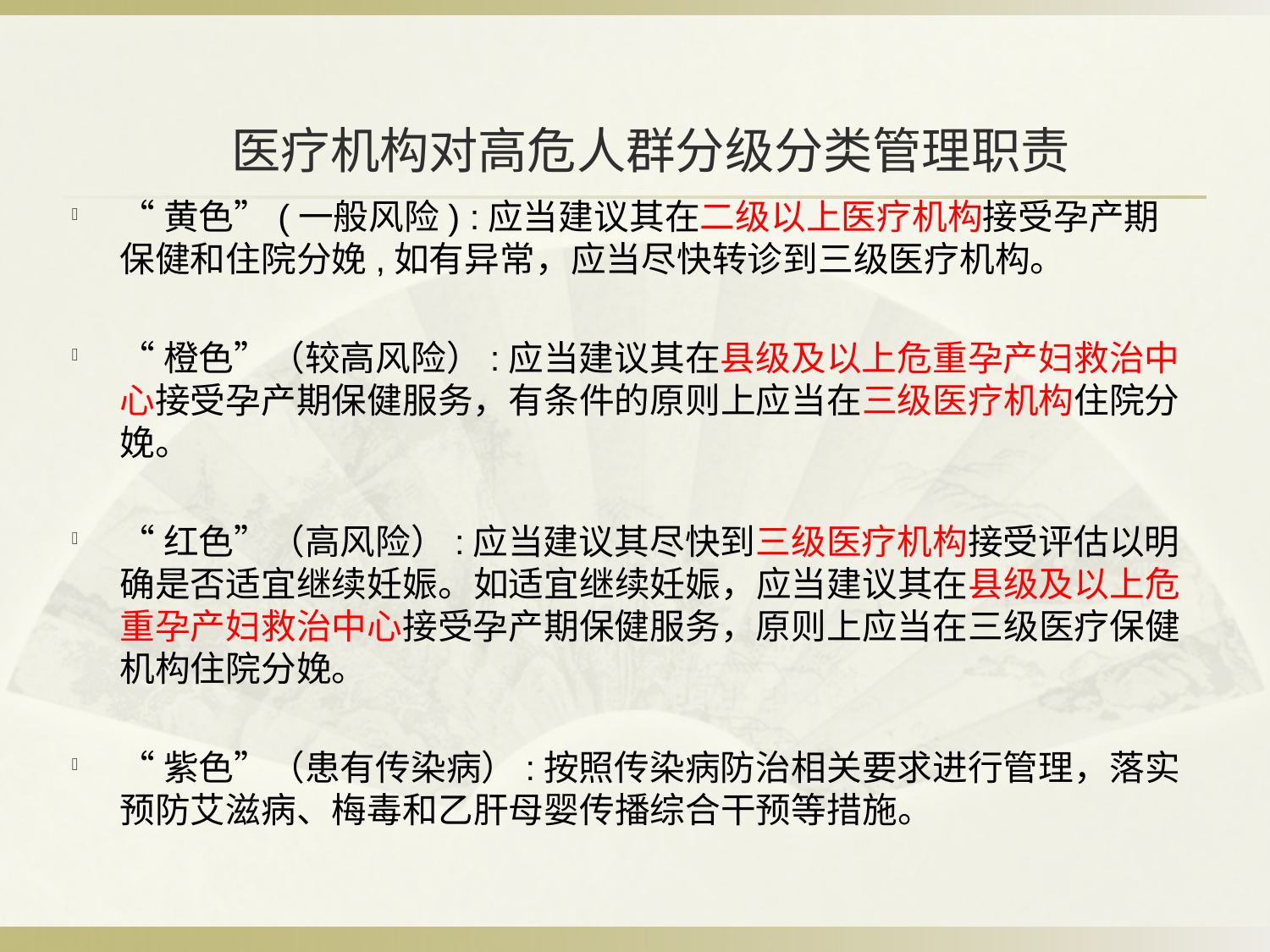

# 医疗机构对高危人群分级分类管理职责
“黄色”(一般风险) :应当建议其在二级以上医疗机构接受孕产期保健和住院分娩,如有异常，应当尽快转诊到三级医疗机构。

“橙色”（较高风险）:应当建议其在县级及以上危重孕产妇救治中心接受孕产期保健服务，有条件的原则上应当在三级医疗机构住院分娩。

“红色”（高风险）:应当建议其尽快到三级医疗机构接受评估以明确是否适宜继续妊娠。如适宜继续妊娠，应当建议其在县级及以上危重孕产妇救治中心接受孕产期保健服务，原则上应当在三级医疗保健机构住院分娩。

“紫色”（患有传染病）:按照传染病防治相关要求进行管理，落实预防艾滋病、梅毒和乙肝母婴传播综合干预等措施。